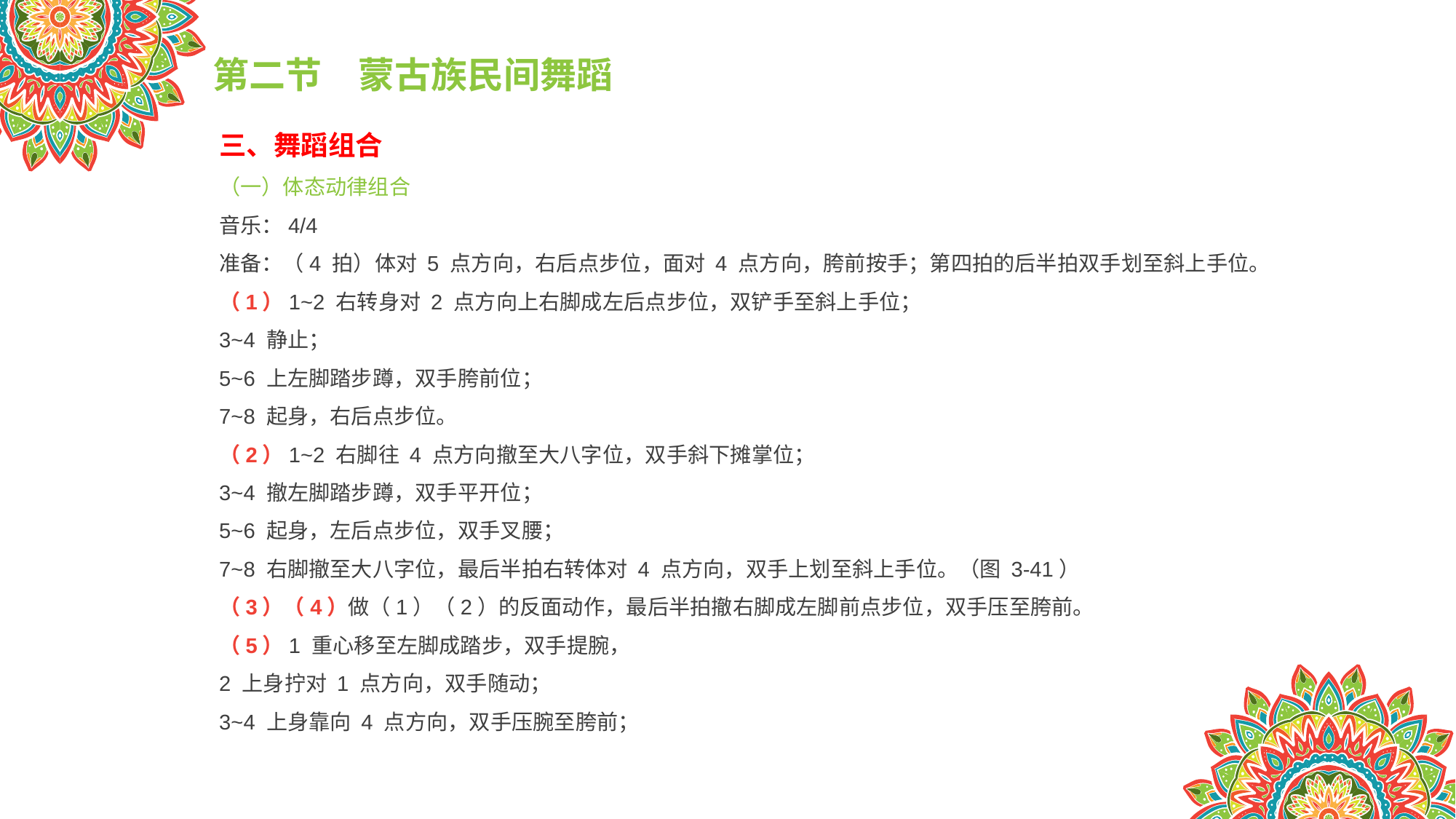

第二节　蒙古族民间舞蹈
三、舞蹈组合
（一）体态动律组合
音乐：4/4
准备：（4 拍）体对 5 点方向，右后点步位，面对 4 点方向，胯前按手；第四拍的后半拍双手划至斜上手位。
（1）1~2 右转身对 2 点方向上右脚成左后点步位，双铲手至斜上手位；
3~4 静止；
5~6 上左脚踏步蹲，双手胯前位；
7~8 起身，右后点步位。
（2）1~2 右脚往 4 点方向撤至大八字位，双手斜下摊掌位；
3~4 撤左脚踏步蹲，双手平开位；
5~6 起身，左后点步位，双手叉腰；
7~8 右脚撤至大八字位，最后半拍右转体对 4 点方向，双手上划至斜上手位。（图 3-41）
（3）（4）做（1）（2）的反面动作，最后半拍撤右脚成左脚前点步位，双手压至胯前。
（5）1 重心移至左脚成踏步，双手提腕，
2 上身拧对 1 点方向，双手随动；
3~4 上身靠向 4 点方向，双手压腕至胯前；